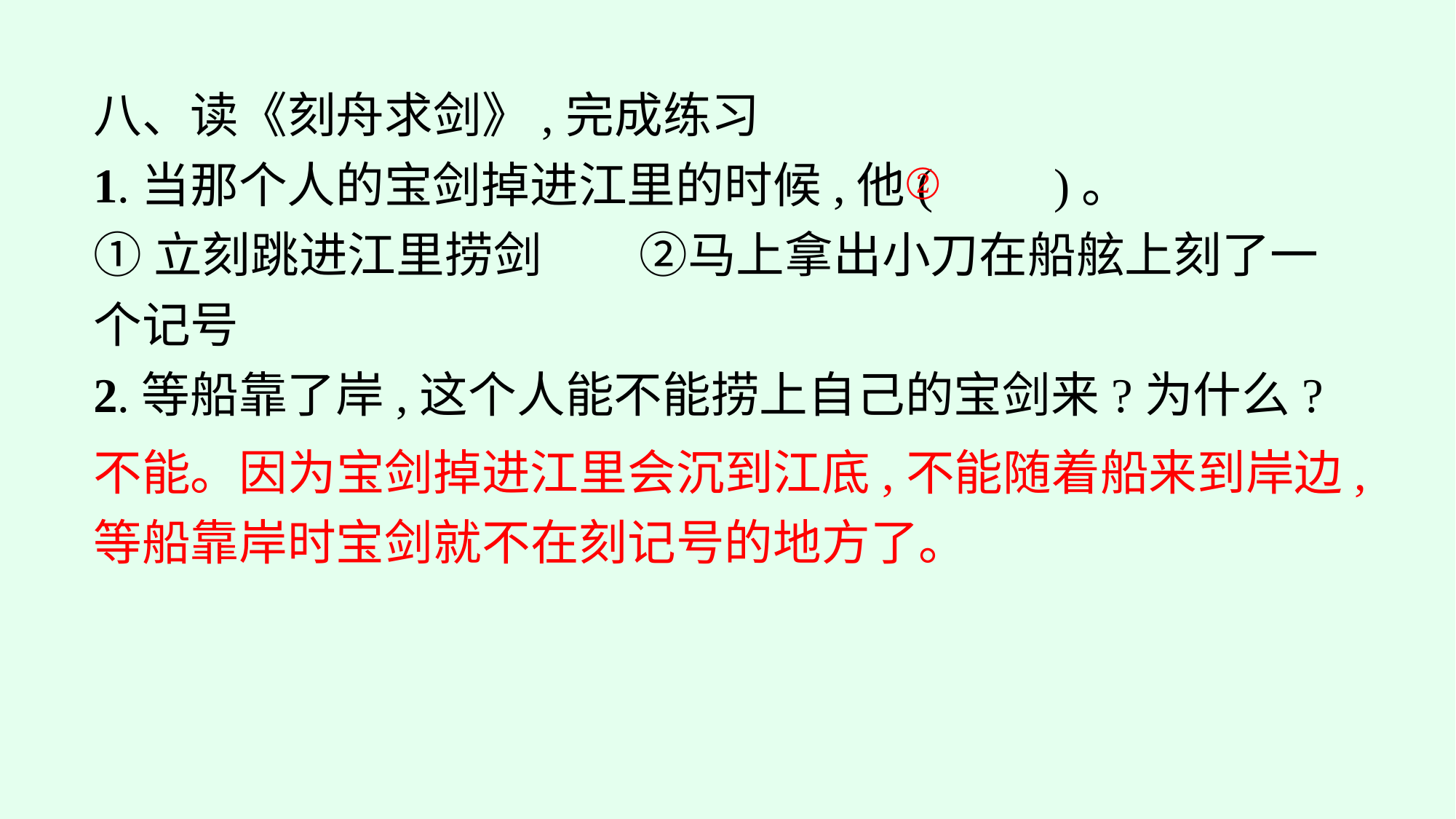

八、读《刻舟求剑》,完成练习
1.当那个人的宝剑掉进江里的时候,他(　　)。
①立刻跳进江里捞剑　　②马上拿出小刀在船舷上刻了一个记号
2.等船靠了岸,这个人能不能捞上自己的宝剑来?为什么?
②
不能。因为宝剑掉进江里会沉到江底,不能随着船来到岸边,等船靠岸时宝剑就不在刻记号的地方了。